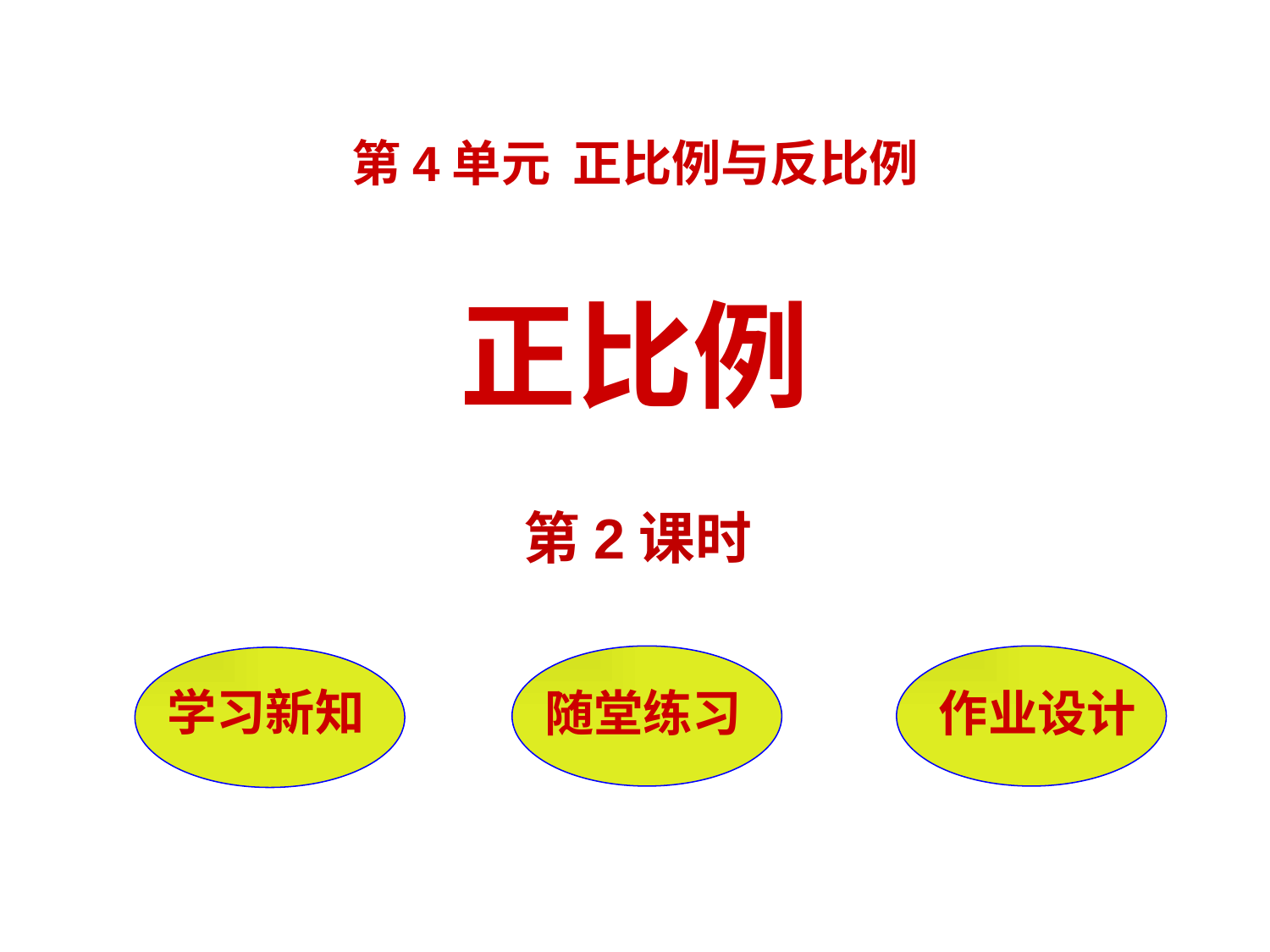

第4单元  正比例与反比例
正比例
第2课时

随堂练习

作业设计

学习新知